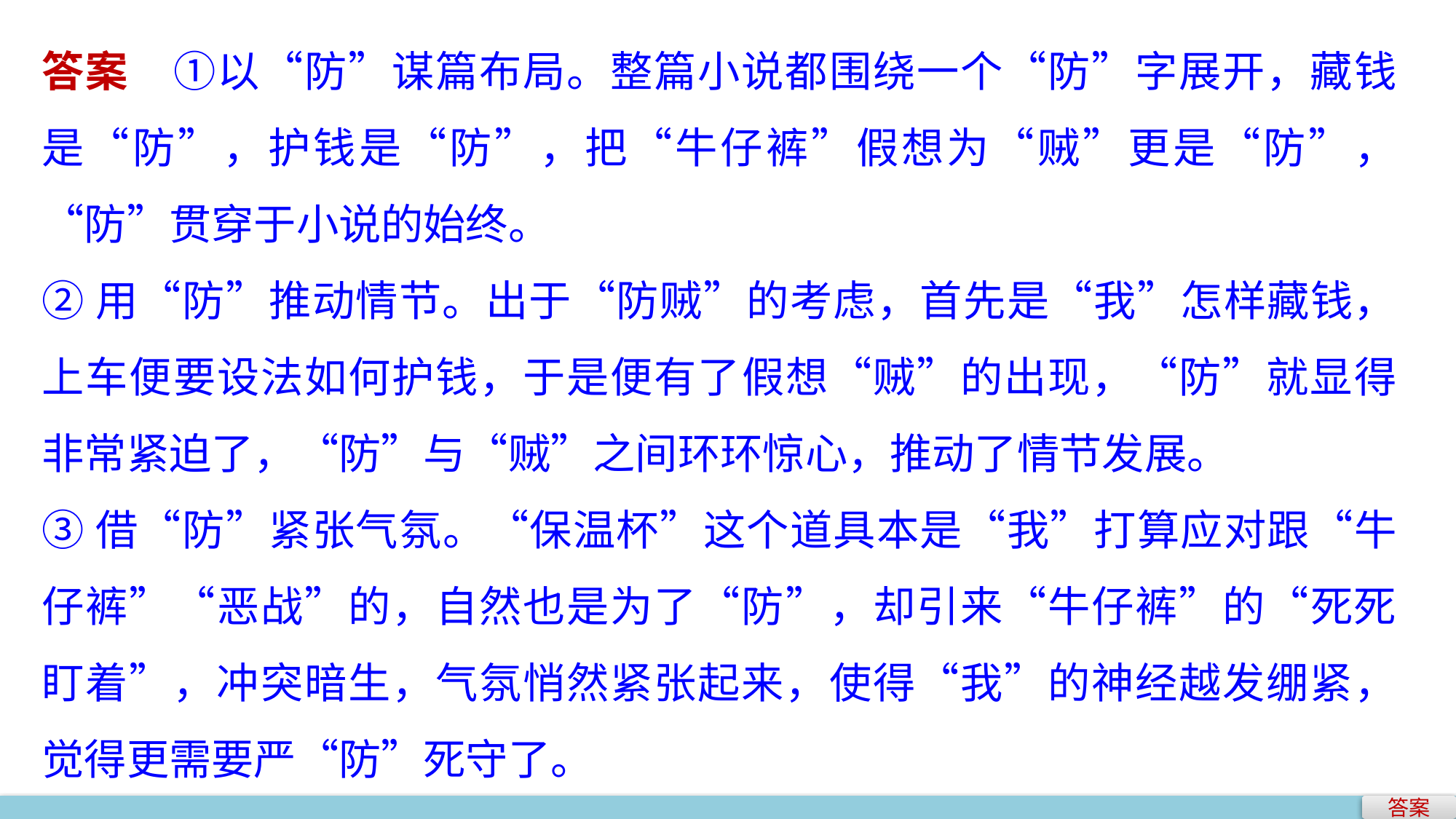

答案　①以“防”谋篇布局。整篇小说都围绕一个“防”字展开，藏钱是“防”，护钱是“防”，把“牛仔裤”假想为“贼”更是“防”，“防”贯穿于小说的始终。
②用“防”推动情节。出于“防贼”的考虑，首先是“我”怎样藏钱，上车便要设法如何护钱，于是便有了假想“贼”的出现，“防”就显得非常紧迫了，“防”与“贼”之间环环惊心，推动了情节发展。
③借“防”紧张气氛。“保温杯”这个道具本是“我”打算应对跟“牛仔裤”“恶战”的，自然也是为了“防”，却引来“牛仔裤”的“死死盯着”，冲突暗生，气氛悄然紧张起来，使得“我”的神经越发绷紧，觉得更需要严“防”死守了。

答案